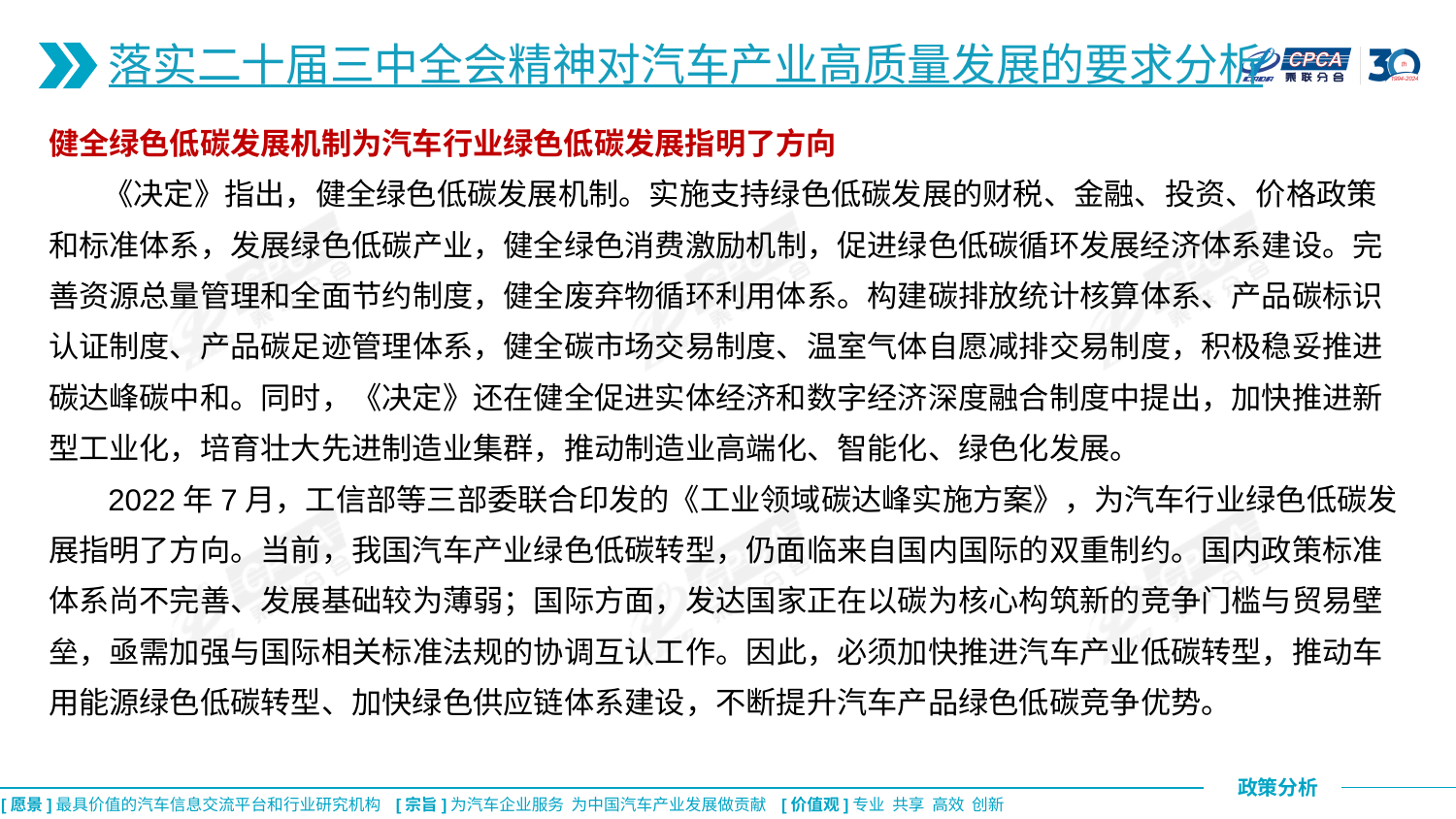

落实二十届三中全会精神对汽车产业高质量发展的要求分析
健全绿色低碳发展机制为汽车行业绿色低碳发展指明了方向
       《决定》指出，健全绿色低碳发展机制。实施支持绿色低碳发展的财税、金融、投资、价格政策和标准体系，发展绿色低碳产业，健全绿色消费激励机制，促进绿色低碳循环发展经济体系建设。完善资源总量管理和全面节约制度，健全废弃物循环利用体系。构建碳排放统计核算体系、产品碳标识认证制度、产品碳足迹管理体系，健全碳市场交易制度、温室气体自愿减排交易制度，积极稳妥推进碳达峰碳中和。同时，《决定》还在健全促进实体经济和数字经济深度融合制度中提出，加快推进新型工业化，培育壮大先进制造业集群，推动制造业高端化、智能化、绿色化发展。
       2022年7月，工信部等三部委联合印发的《工业领域碳达峰实施方案》，为汽车行业绿色低碳发展指明了方向。当前，我国汽车产业绿色低碳转型，仍面临来自国内国际的双重制约。国内政策标准体系尚不完善、发展基础较为薄弱；国际方面，发达国家正在以碳为核心构筑新的竞争门槛与贸易壁垒，亟需加强与国际相关标准法规的协调互认工作。因此，必须加快推进汽车产业低碳转型，推动车用能源绿色低碳转型、加快绿色供应链体系建设，不断提升汽车产品绿色低碳竞争优势。